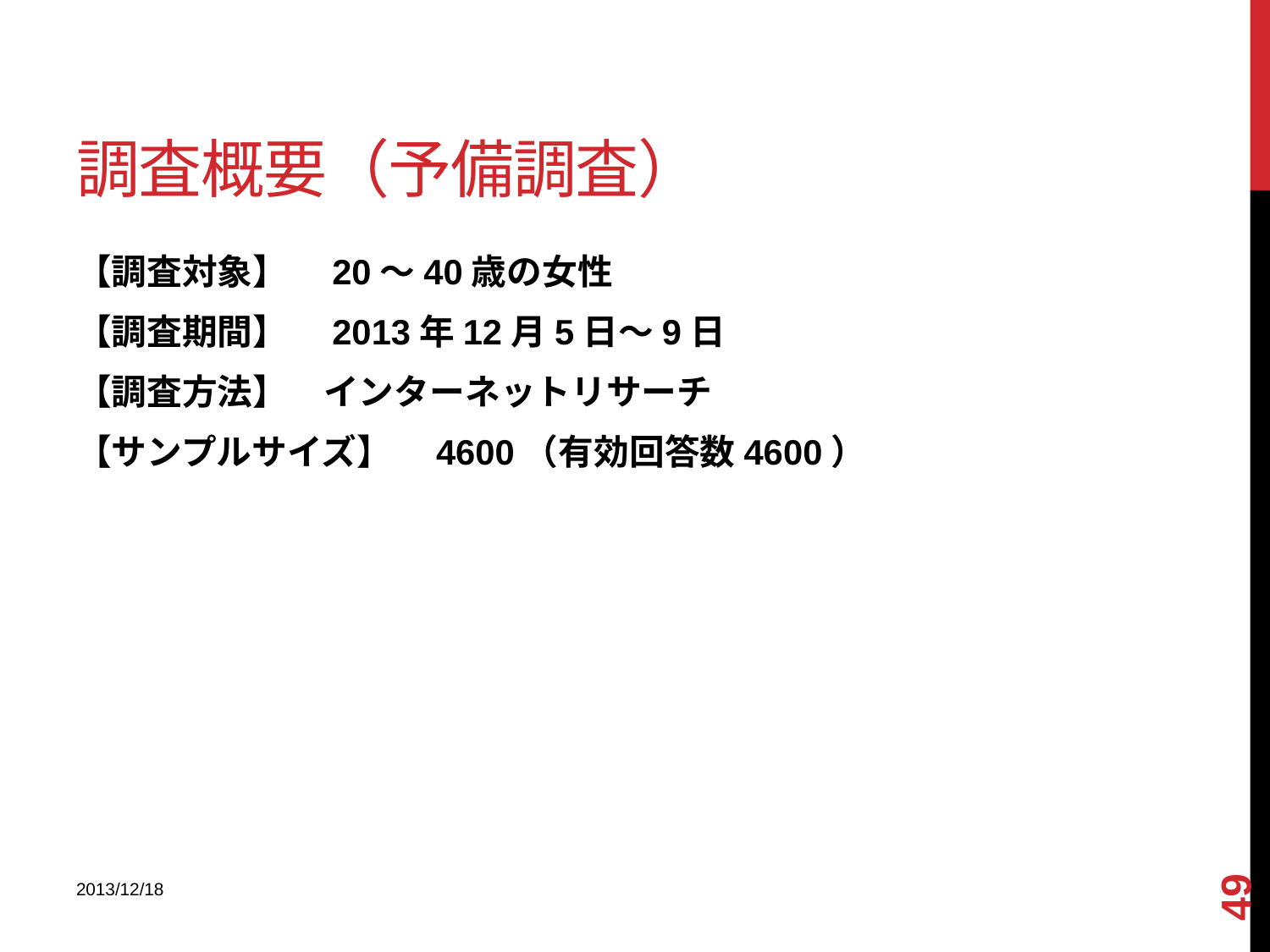

# 調査概要（予備調査）
【調査対象】　20～40歳の女性
【調査期間】　2013年12月5日～9日
【調査方法】　インターネットリサーチ
【サンプルサイズ】　4600（有効回答数4600）
49
2013/12/18